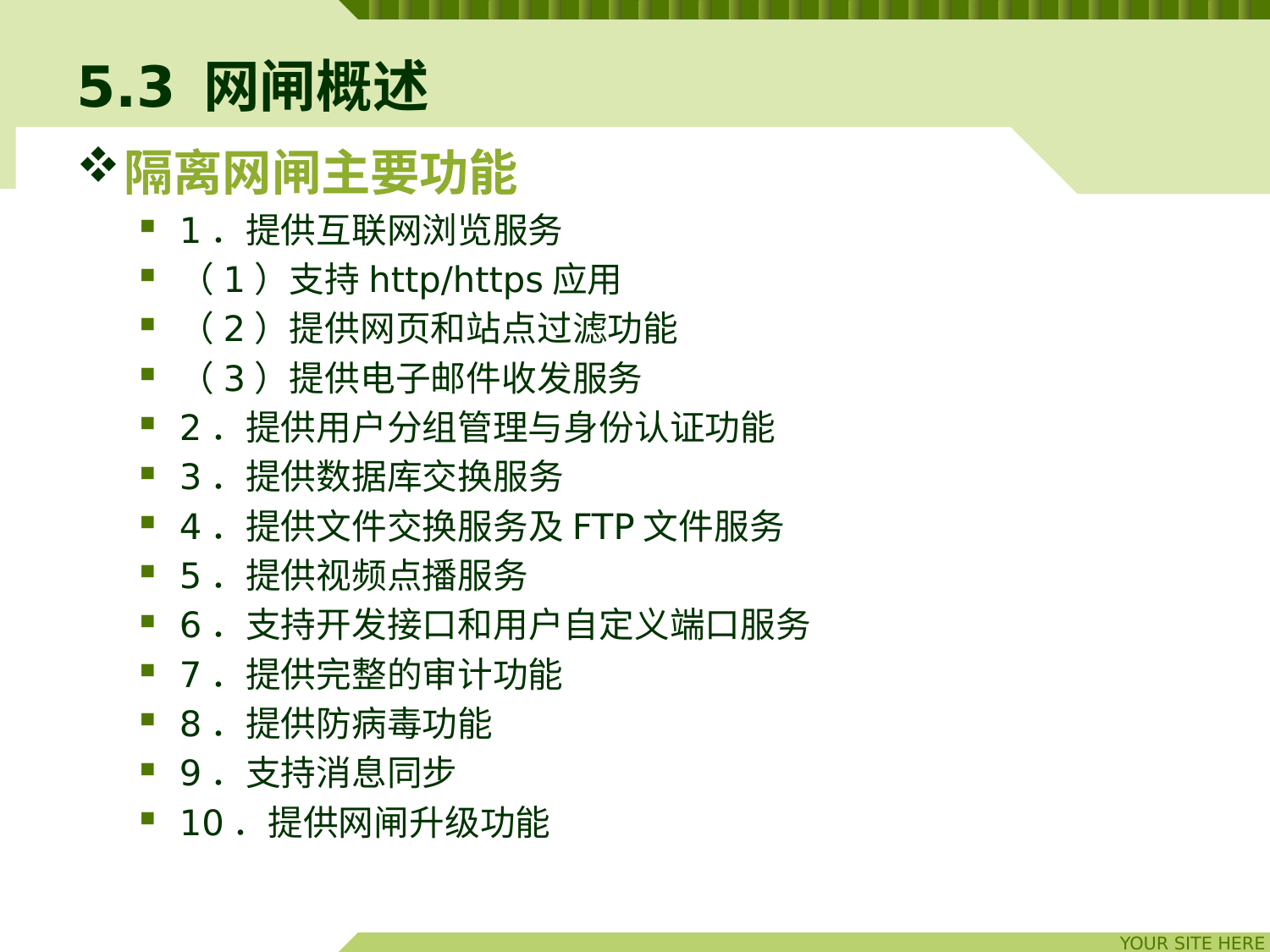

# 5.3	网闸概述
隔离网闸主要功能
1．提供互联网浏览服务
（1）支持http/https应用
（2）提供网页和站点过滤功能
（3）提供电子邮件收发服务
2．提供用户分组管理与身份认证功能
3．提供数据库交换服务
4．提供文件交换服务及FTP文件服务
5．提供视频点播服务
6．支持开发接口和用户自定义端口服务
7．提供完整的审计功能
8．提供防病毒功能
9．支持消息同步
10．提供网闸升级功能